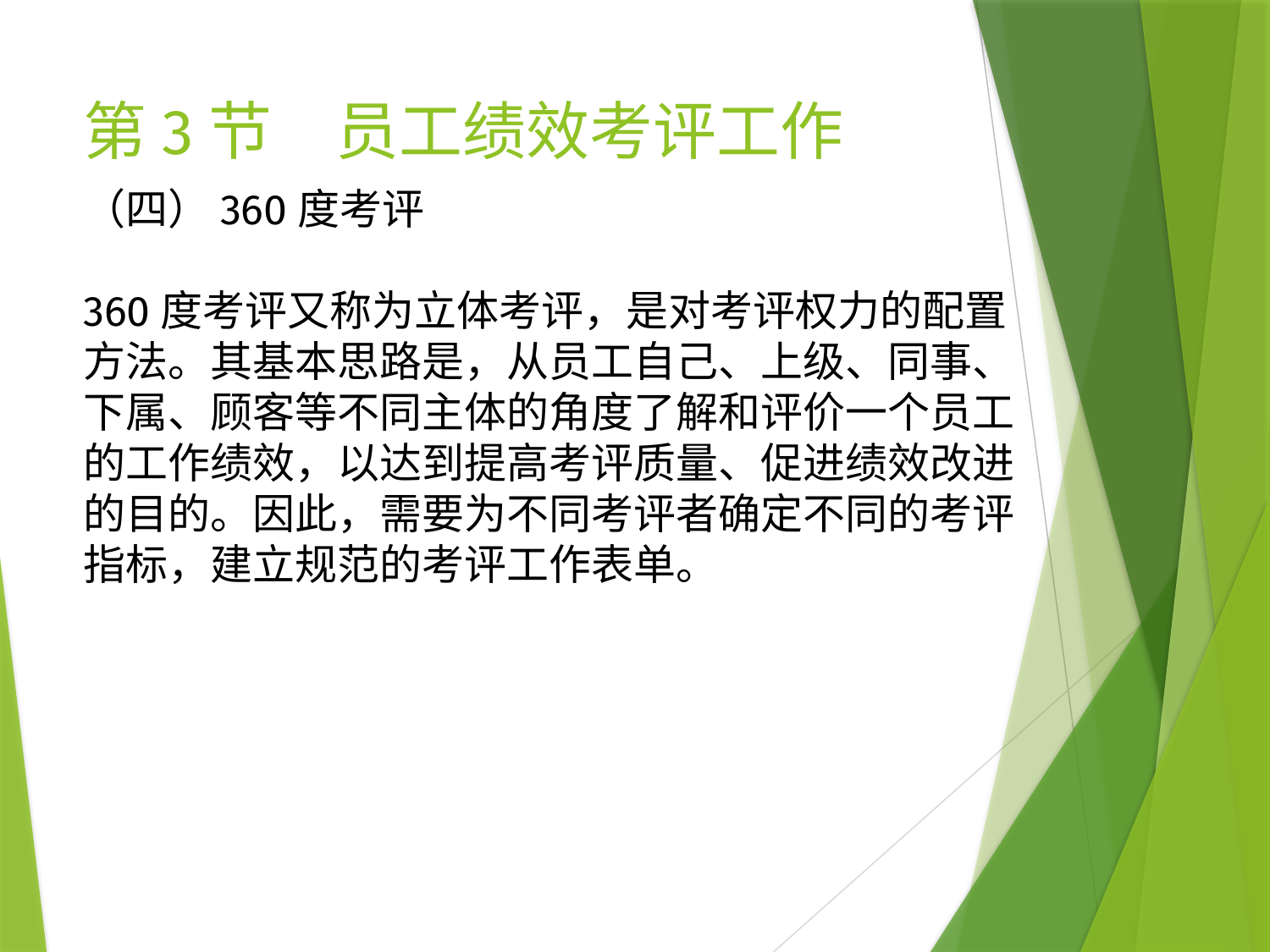

# 第3节　员工绩效考评工作
（四）360度考评

360度考评又称为立体考评，是对考评权力的配置方法。其基本思路是，从员工自己、上级、同事、下属、顾客等不同主体的角度了解和评价一个员工的工作绩效，以达到提高考评质量、促进绩效改进的目的。因此，需要为不同考评者确定不同的考评指标，建立规范的考评工作表单。